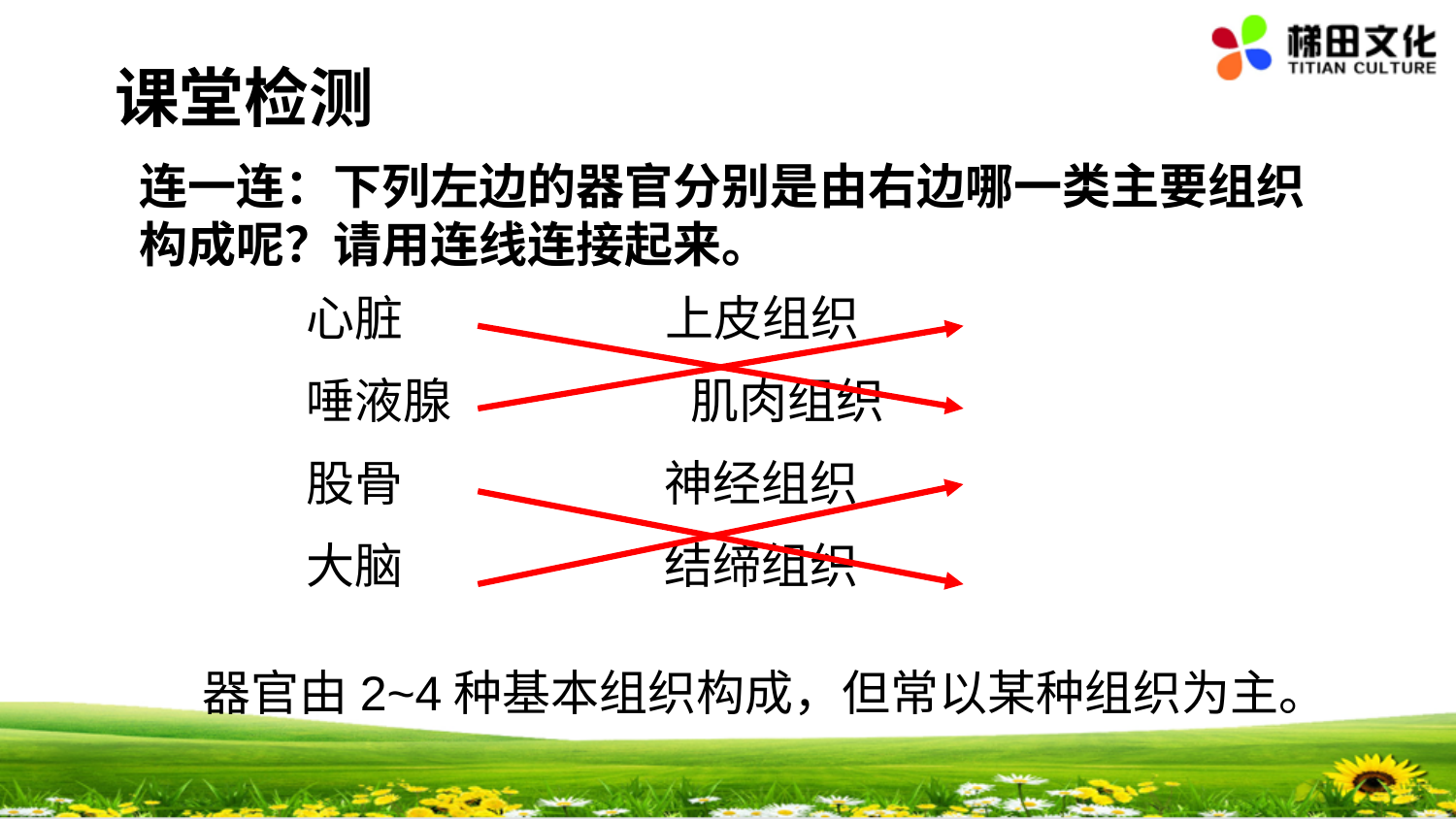

课堂检测
连一连：下列左边的器官分别是由右边哪一类主要组织构成呢？请用连线连接起来。
心脏                        上皮组织
唾液腺                      肌肉组织
股骨                        神经组织
大脑                        结缔组织

器官由2~4种基本组织构成，但常以某种组织为主。